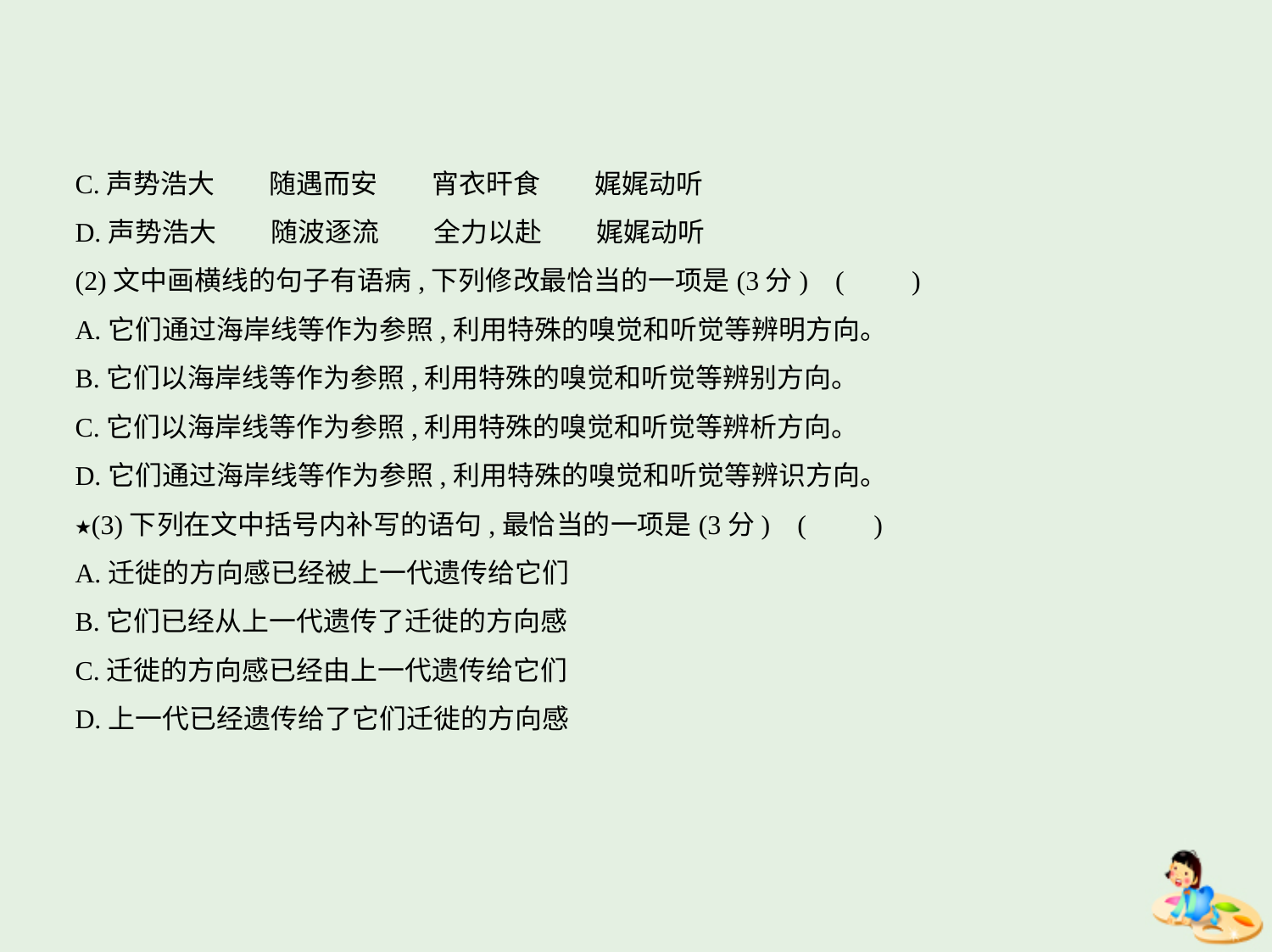

C.声势浩大　　随遇而安　　宵衣旰食　　娓娓动听
D.声势浩大　　随波逐流　　全力以赴　　娓娓动听
(2)文中画横线的句子有语病,下列修改最恰当的一项是(3分) (　　)
A.它们通过海岸线等作为参照,利用特殊的嗅觉和听觉等辨明方向。
B.它们以海岸线等作为参照,利用特殊的嗅觉和听觉等辨别方向。
C.它们以海岸线等作为参照,利用特殊的嗅觉和听觉等辨析方向。
D.它们通过海岸线等作为参照,利用特殊的嗅觉和听觉等辨识方向。
★(3)下列在文中括号内补写的语句,最恰当的一项是(3分) (　　)
A.迁徙的方向感已经被上一代遗传给它们
B.它们已经从上一代遗传了迁徙的方向感
C.迁徙的方向感已经由上一代遗传给它们
D.上一代已经遗传给了它们迁徙的方向感